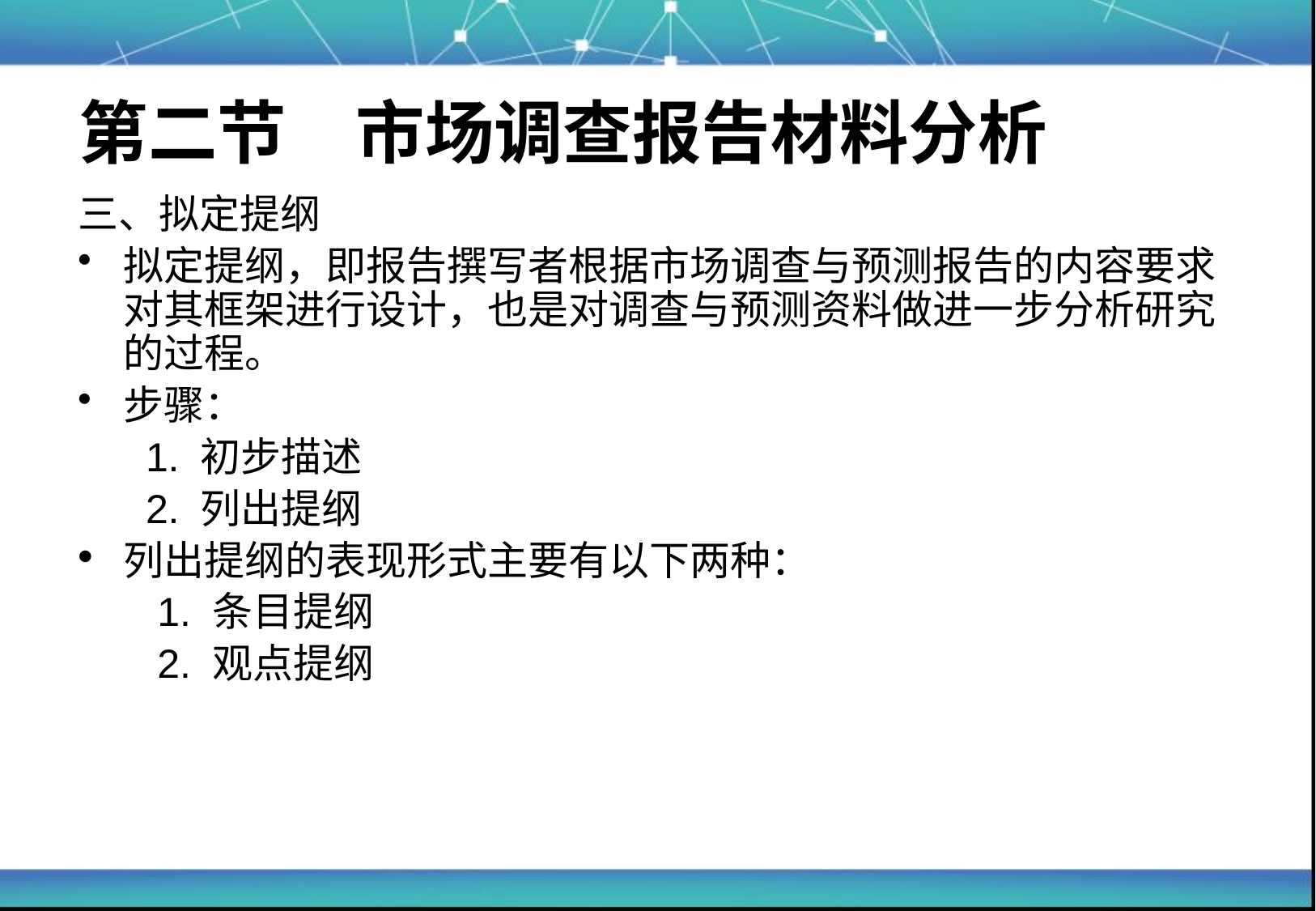

# 第二节　市场调查报告材料分析
三、拟定提纲
拟定提纲，即报告撰写者根据市场调查与预测报告的内容要求对其框架进行设计，也是对调查与预测资料做进一步分析研究的过程。
步骤：
      1. 初步描述
      2. 列出提纲
列出提纲的表现形式主要有以下两种：
	   1. 条目提纲
	   2. 观点提纲